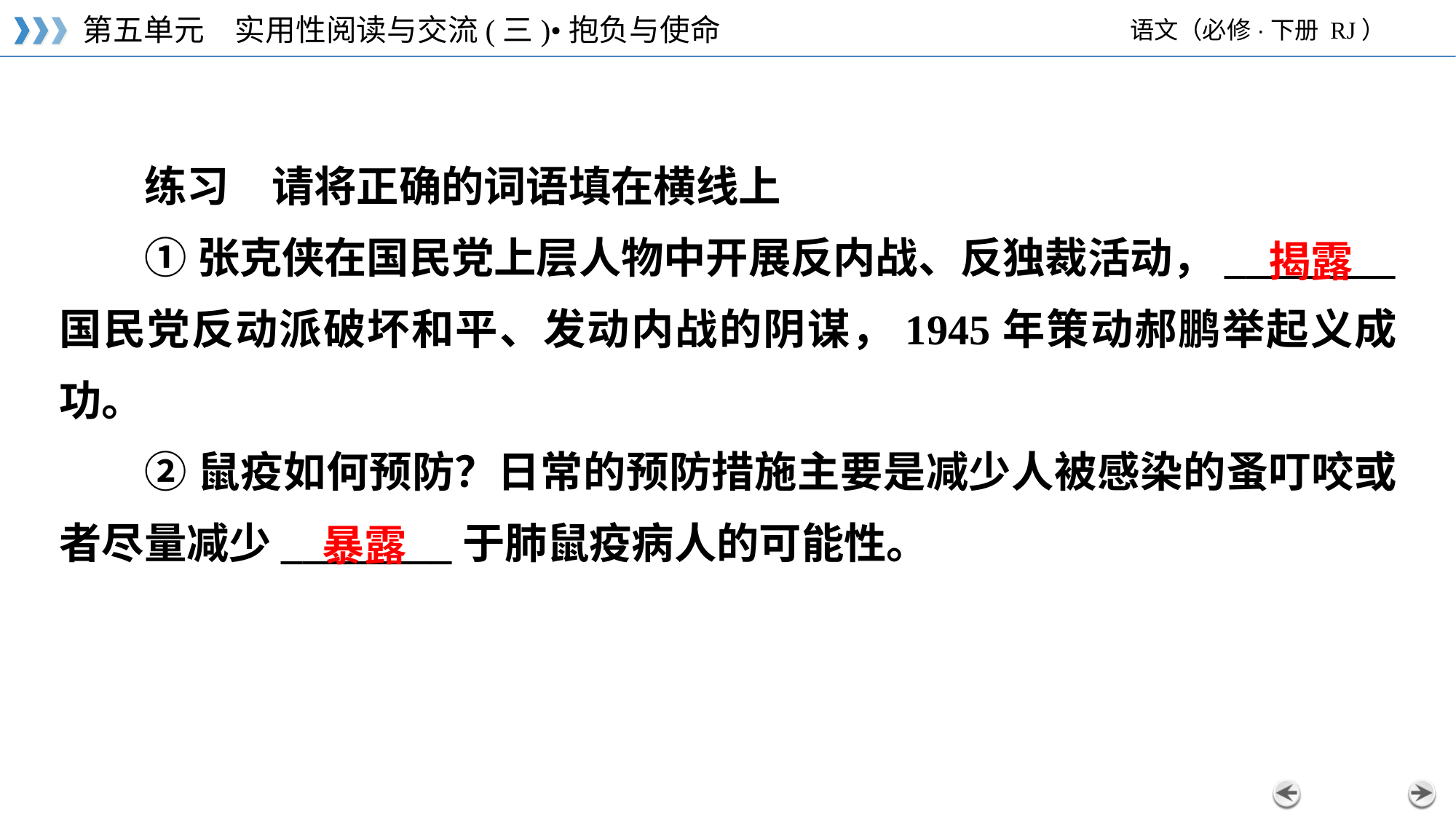

练习　请将正确的词语填在横线上
①张克侠在国民党上层人物中开展反内战、反独裁活动，________国民党反动派破坏和平、发动内战的阴谋，1945年策动郝鹏举起义成功。
②鼠疫如何预防？日常的预防措施主要是减少人被感染的蚤叮咬或者尽量减少________于肺鼠疫病人的可能性。

揭露
暴露